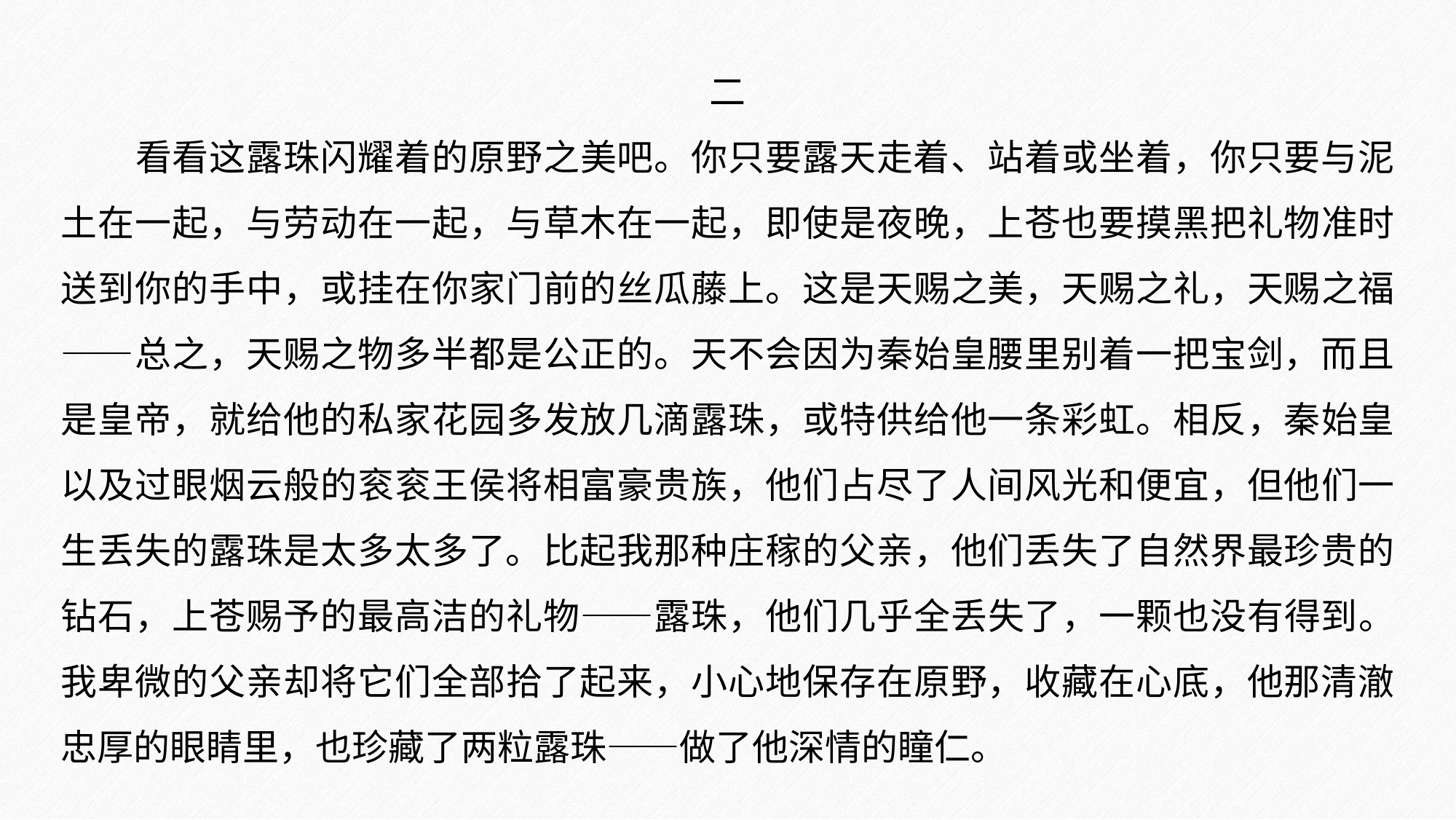

二
看看这露珠闪耀着的原野之美吧。你只要露天走着、站着或坐着，你只要与泥土在一起，与劳动在一起，与草木在一起，即使是夜晚，上苍也要摸黑把礼物准时送到你的手中，或挂在你家门前的丝瓜藤上。这是天赐之美，天赐之礼，天赐之福——总之，天赐之物多半都是公正的。天不会因为秦始皇腰里别着一把宝剑，而且是皇帝，就给他的私家花园多发放几滴露珠，或特供给他一条彩虹。相反，秦始皇以及过眼烟云般的衮衮王侯将相富豪贵族，他们占尽了人间风光和便宜，但他们一生丢失的露珠是太多太多了。比起我那种庄稼的父亲，他们丢失了自然界最珍贵的钻石，上苍赐予的最高洁的礼物——露珠，他们几乎全丢失了，一颗也没有得到。我卑微的父亲却将它们全部拾了起来，小心地保存在原野，收藏在心底，他那清澈忠厚的眼睛里，也珍藏了两粒露珠——做了他深情的瞳仁。